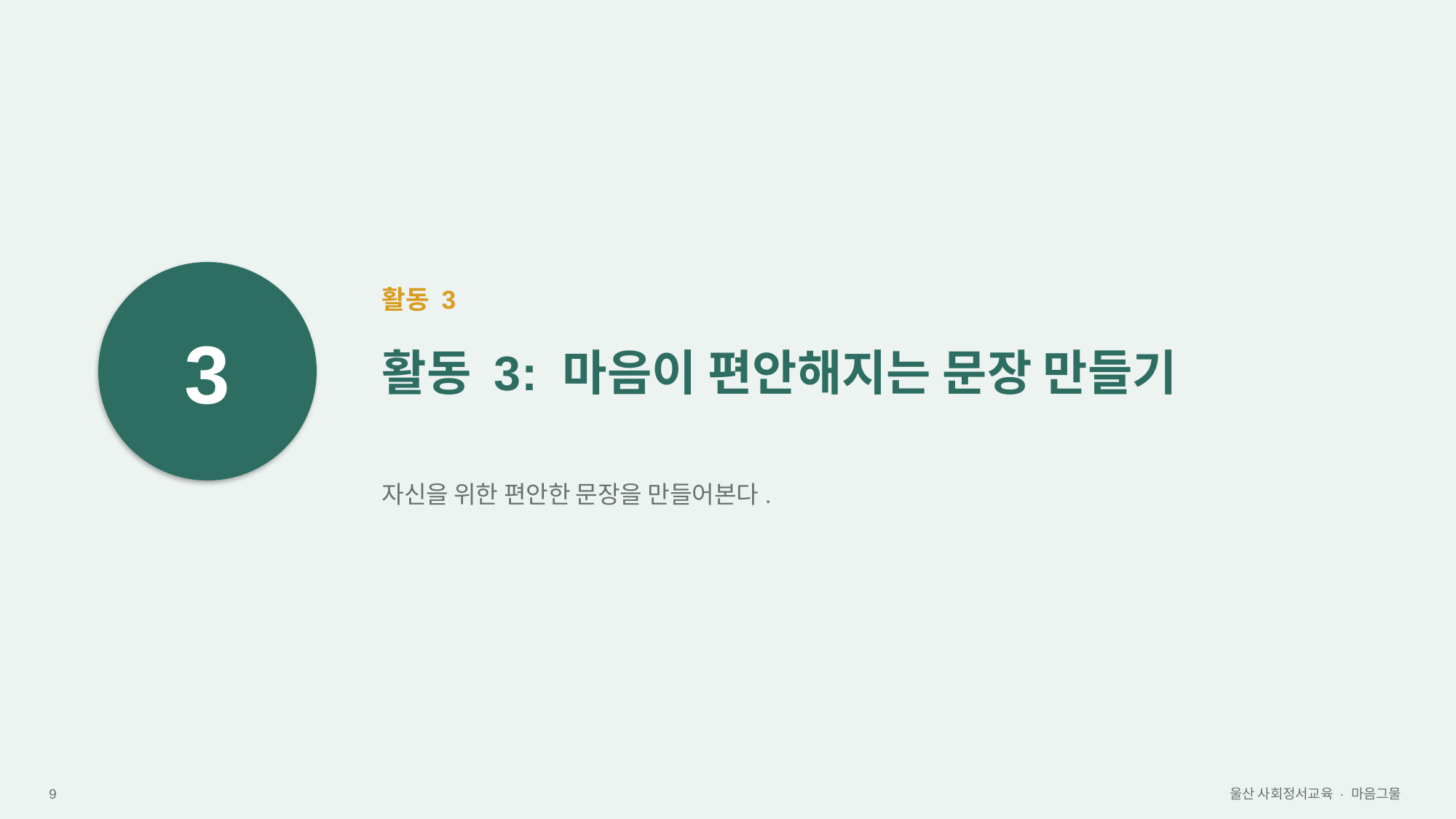

3
활동 3
활동 3: 마음이 편안해지는 문장 만들기
자신을 위한 편안한 문장을 만들어본다.
9
울산 사회정서교육 · 마음그물